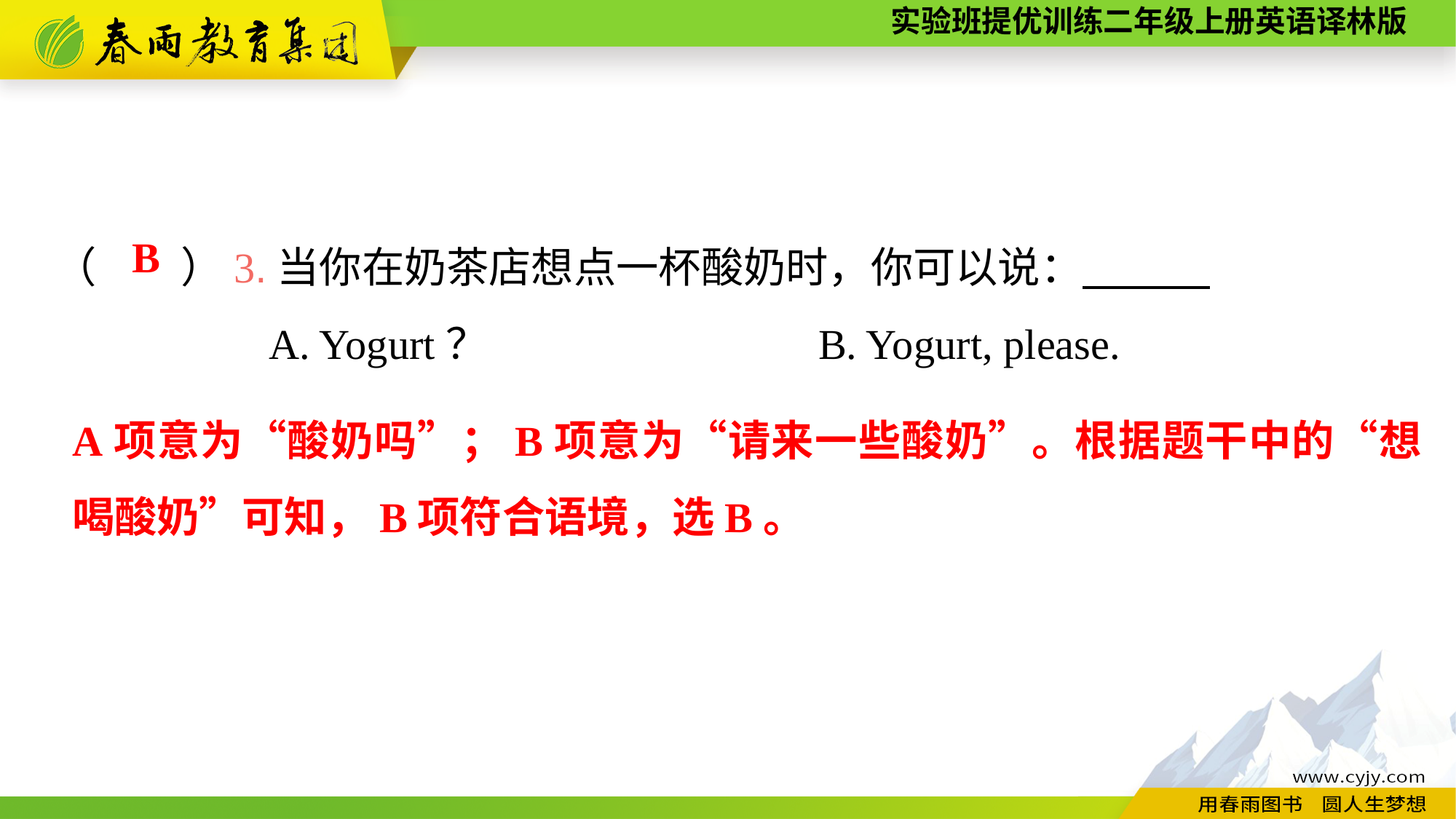

（　　）3.当你在奶茶店想点一杯酸奶时，你可以说：
A. Yogurt？				B. Yogurt, please.
B
A项意为“酸奶吗”；B项意为“请来一些酸奶”。根据题干中的“想喝酸奶”可知，B项符合语境，选B。